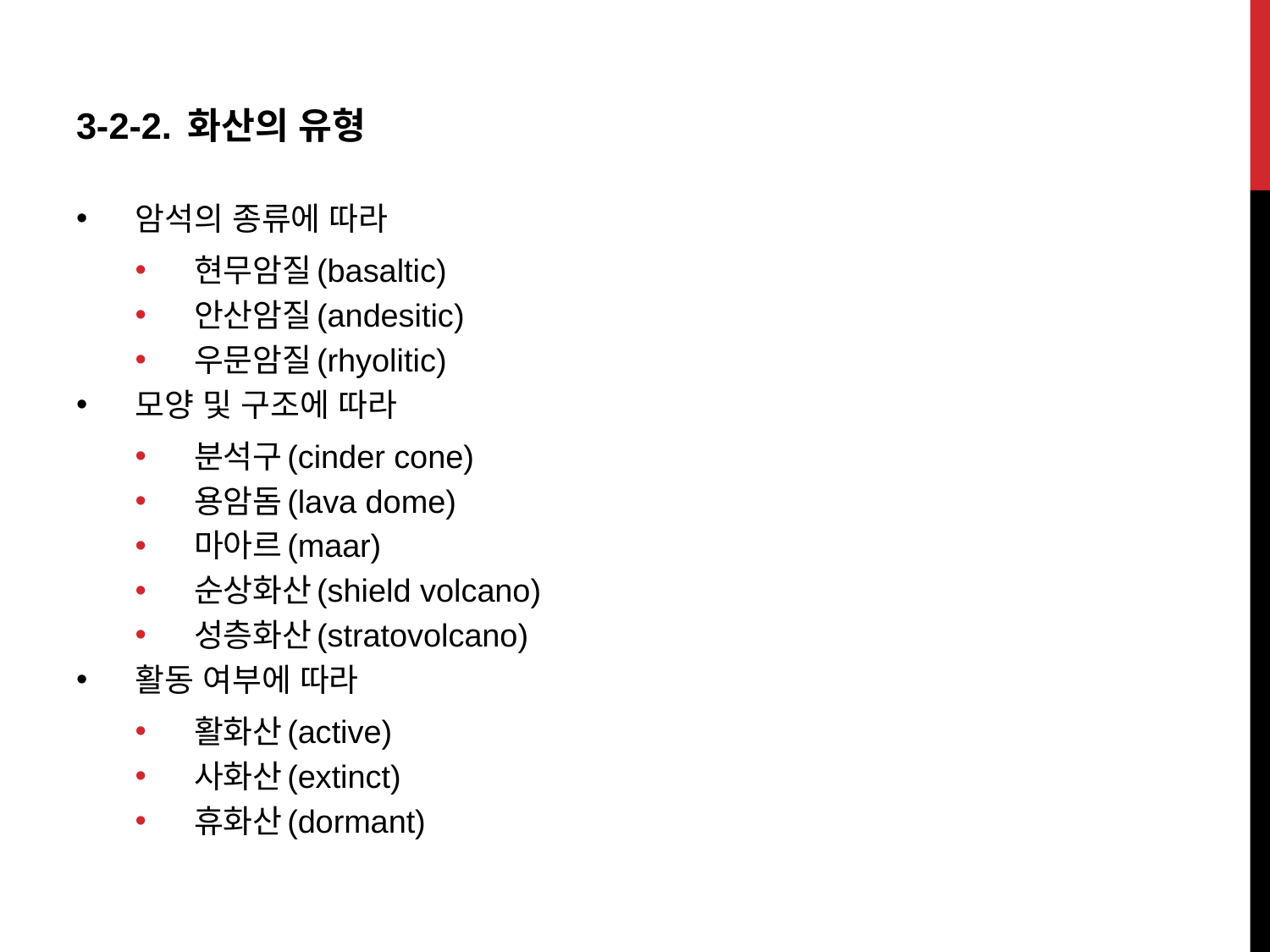

3-2-2. 화산의 유형

암석의 종류에 따라
현무암질(basaltic)
안산암질(andesitic)
우문암질(rhyolitic)
모양 및 구조에 따라
분석구(cinder cone)
용암돔(lava dome)
마아르(maar)
순상화산(shield volcano)
성층화산(stratovolcano)
활동 여부에 따라
활화산(active)
사화산(extinct)
휴화산(dormant)